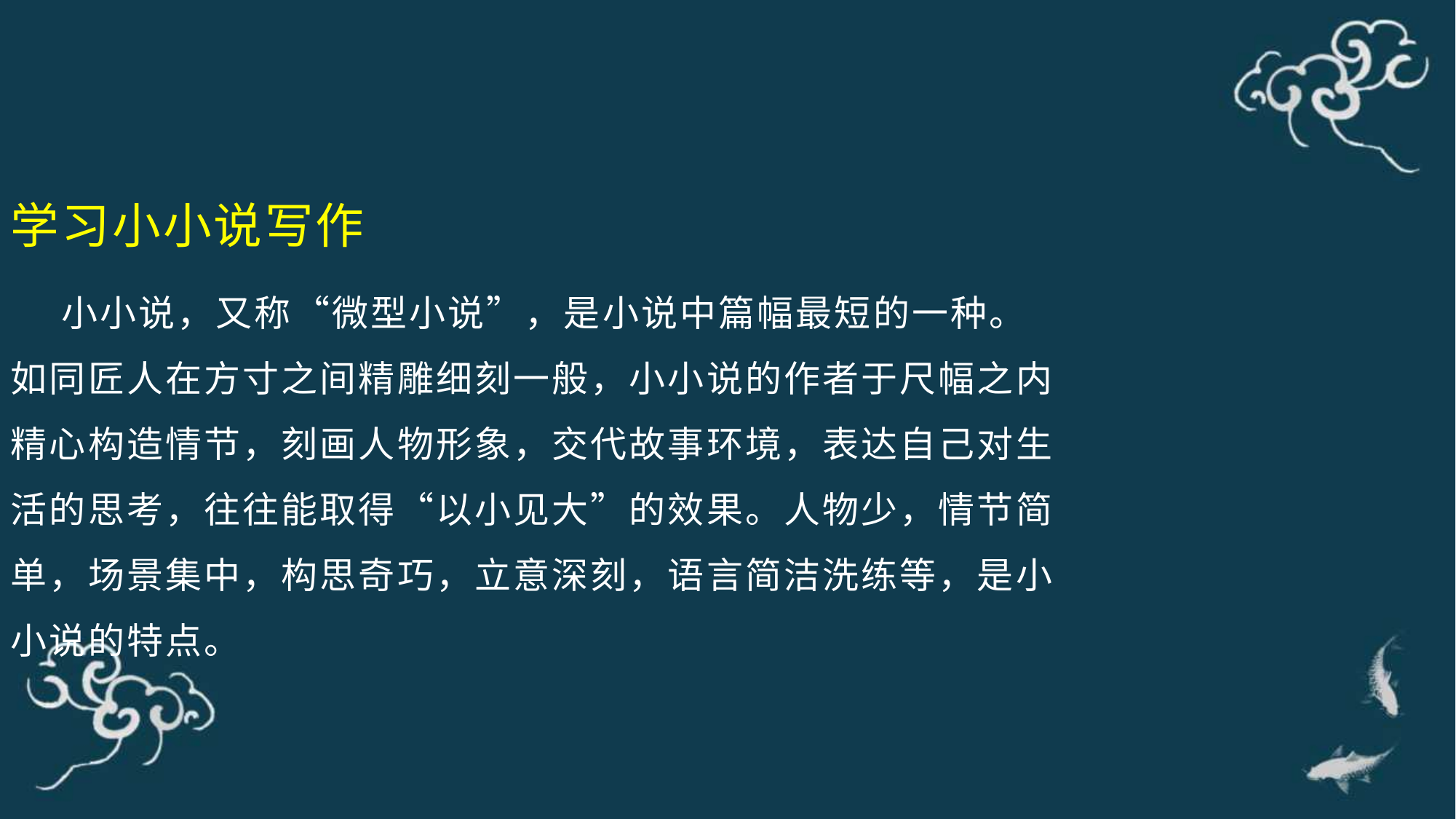

学习小小说写作
    小小说，又称“微型小说”，是小说中篇幅最短的一种。如同匠人在方寸之间精雕细刻一般，小小说的作者于尺幅之内精心构造情节，刻画人物形象，交代故事环境，表达自己对生活的思考，往往能取得“以小见大”的效果。人物少，情节简单，场景集中，构思奇巧，立意深刻，语言简洁洗练等，是小小说的特点。